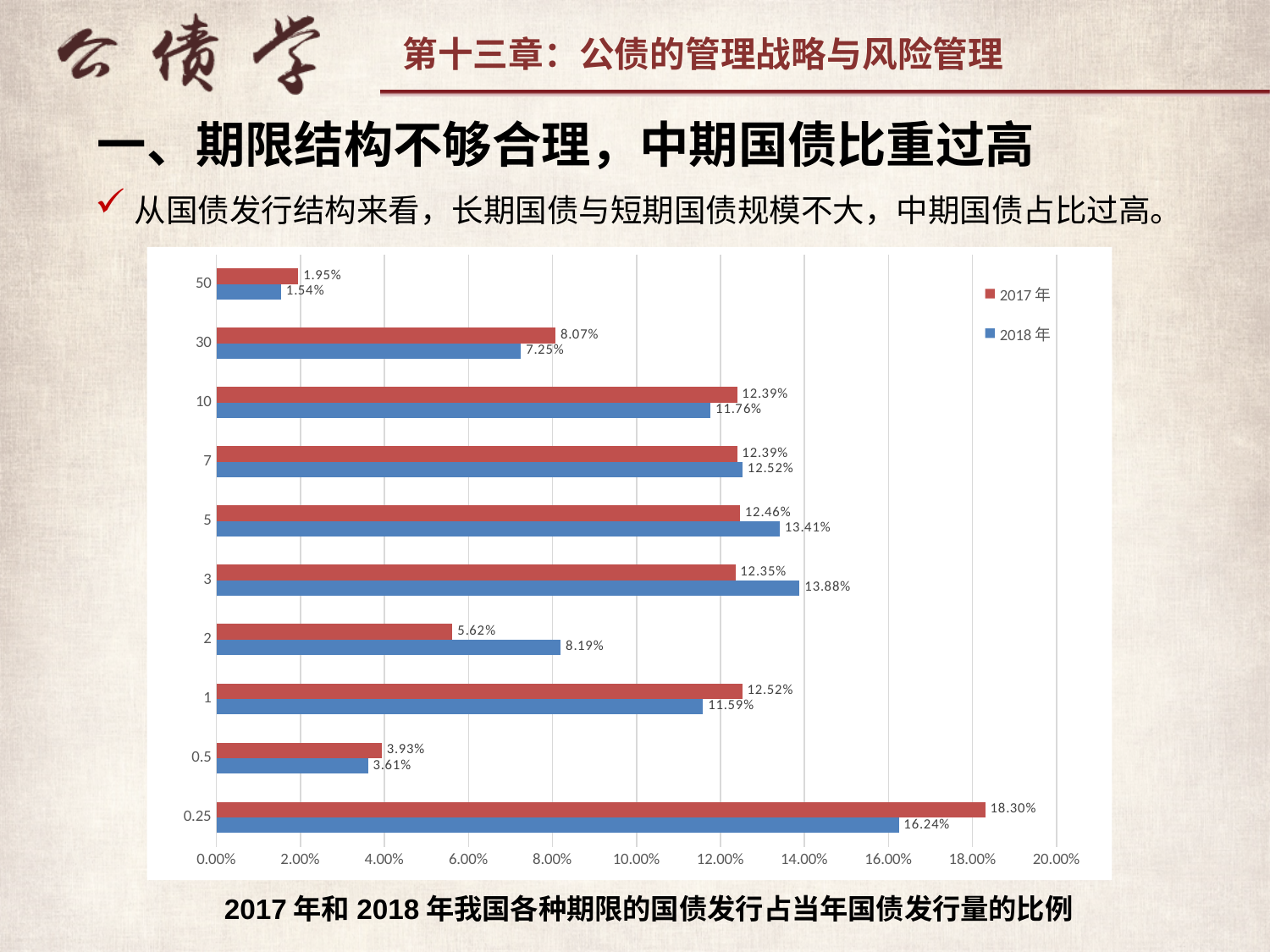

一、期限结构不够合理，中期国债比重过高
从国债发行结构来看，长期国债与短期国债规模不大，中期国债占比过高。

### Chart

| Category | 2018年 | 2017年 |
|---|---|---|
| 0.25 | 0.162448562760941 | 0.183035401799255 |
| 0.5 | 0.0360856636530201 | 0.0393482949072207 |
| 1 | 0.115856185985042 | 0.125174575768383 |
| 2 | 0.0819301354639113 | 0.0561908983944029 |
| 3 | 0.138839996395639 | 0.12352798045418 |
| 5 | 0.134115279488181 | 0.124601267278418 |
| 7 | 0.125248550746403 | 0.123937962688284 |
| 10 | 0.117628330279638 | 0.123937962688284 |
| 30 | 0.0724807016489953 | 0.080739834607167 |
| 50 | 0.0153665935782297 | 0.0195058214144054 |
21
2017年和2018年我国各种期限的国债发行占当年国债发行量的比例